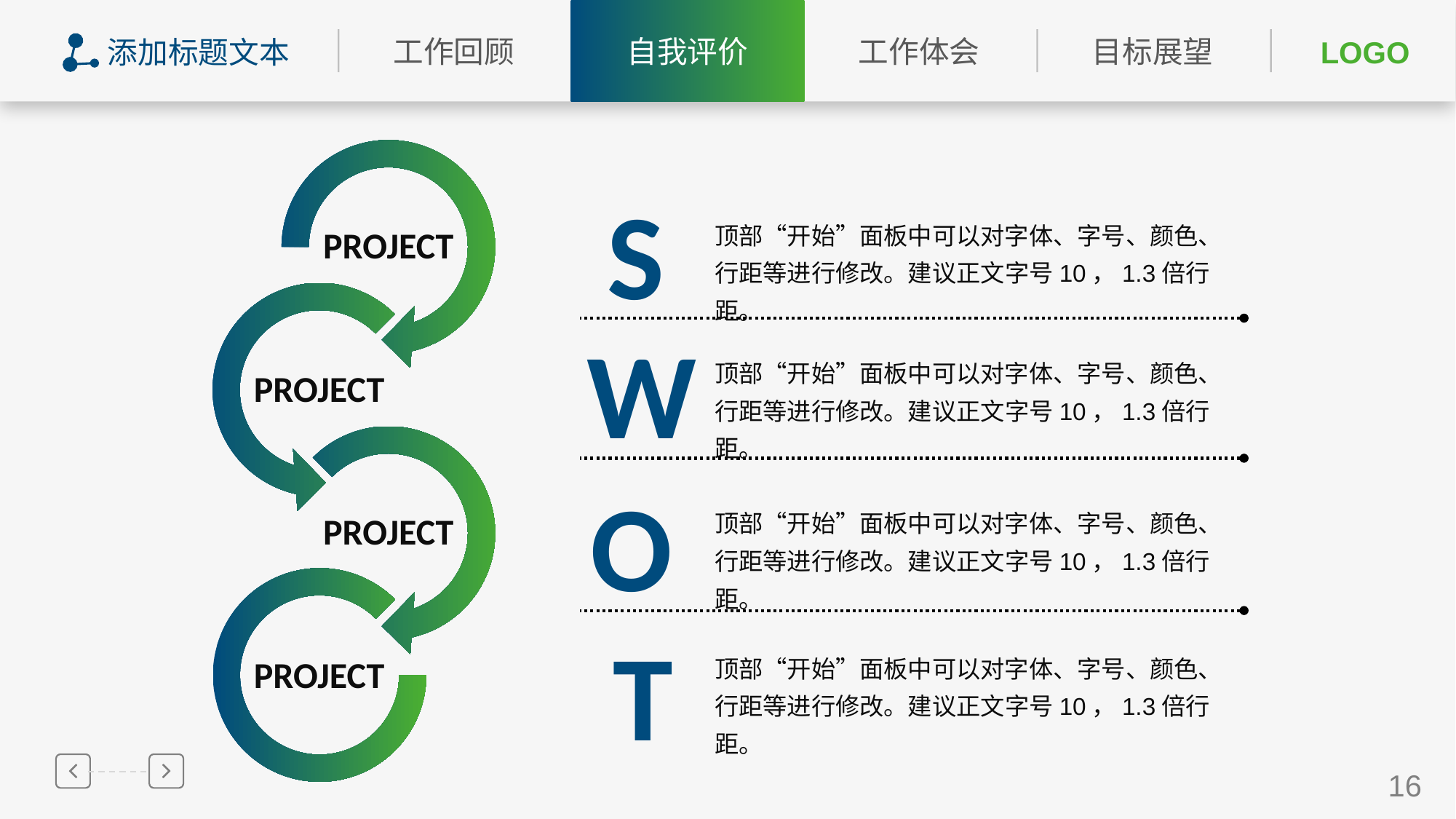

添加标题文本

PROJECT
S
顶部“开始”面板中可以对字体、字号、颜色、行距等进行修改。建议正文字号10，1.3倍行距。

PROJECT
W
顶部“开始”面板中可以对字体、字号、颜色、行距等进行修改。建议正文字号10，1.3倍行距。

PROJECT
O
顶部“开始”面板中可以对字体、字号、颜色、行距等进行修改。建议正文字号10，1.3倍行距。

PROJECT
T
顶部“开始”面板中可以对字体、字号、颜色、行距等进行修改。建议正文字号10，1.3倍行距。